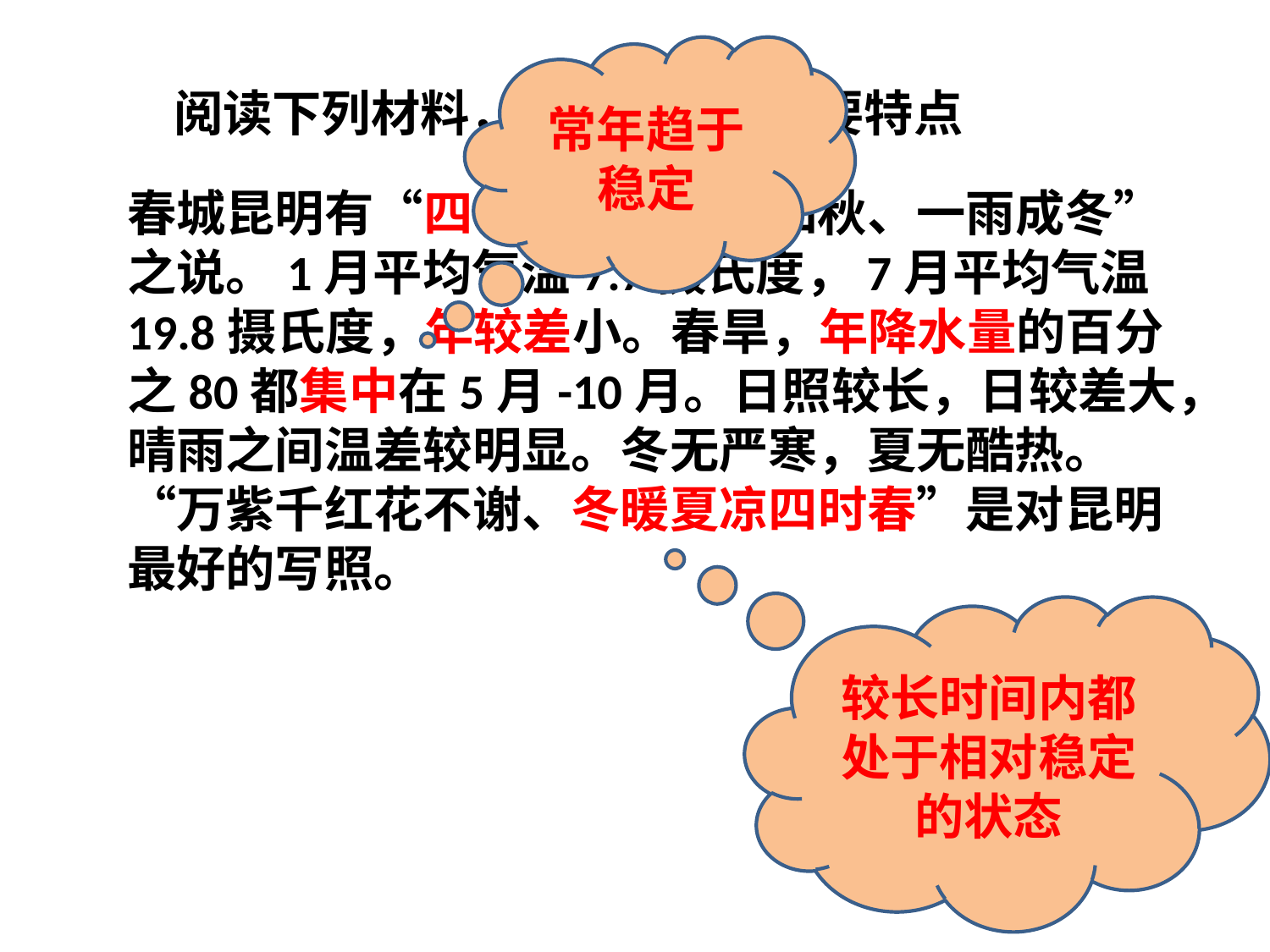

常年趋于稳定
阅读下列材料，归纳气候的主要特点
春城昆明有“四季如春、稍阴如秋、一雨成冬”之说。1月平均气温7.7摄氏度，7月平均气温19.8摄氏度，年较差小。春旱，年降水量的百分之80都集中在5月-10月。日照较长，日较差大，晴雨之间温差较明显。冬无严寒，夏无酷热。“万紫千红花不谢、冬暖夏凉四时春”是对昆明最好的写照。
较长时间内都处于相对稳定的状态